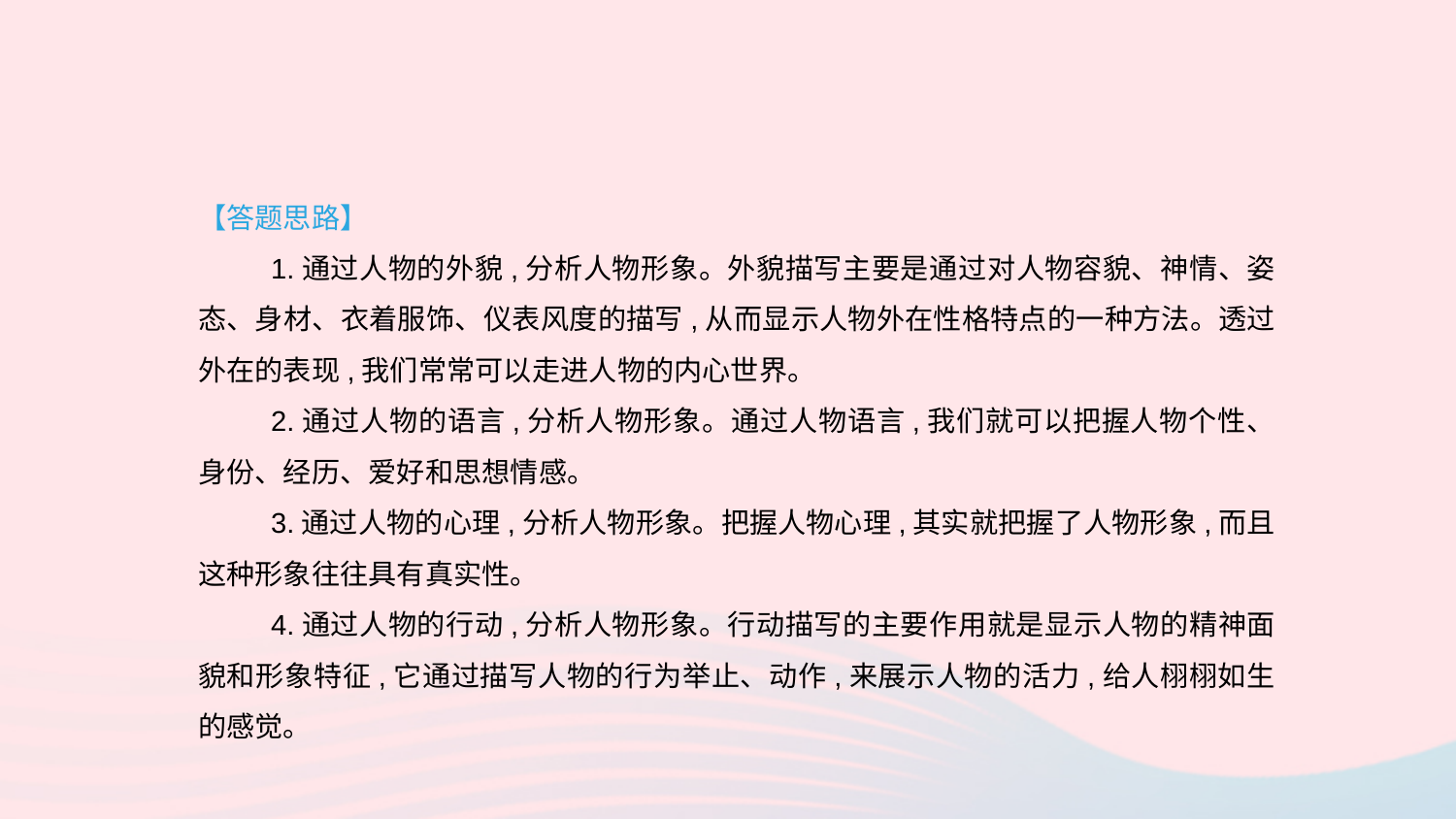

【答题思路】
1.通过人物的外貌,分析人物形象。外貌描写主要是通过对人物容貌、神情、姿态、身材、衣着服饰、仪表风度的描写,从而显示人物外在性格特点的一种方法。透过外在的表现,我们常常可以走进人物的内心世界。
2.通过人物的语言,分析人物形象。通过人物语言,我们就可以把握人物个性、身份、经历、爱好和思想情感。
3.通过人物的心理,分析人物形象。把握人物心理,其实就把握了人物形象,而且这种形象往往具有真实性。
4.通过人物的行动,分析人物形象。行动描写的主要作用就是显示人物的精神面貌和形象特征,它通过描写人物的行为举止、动作,来展示人物的活力,给人栩栩如生的感觉。